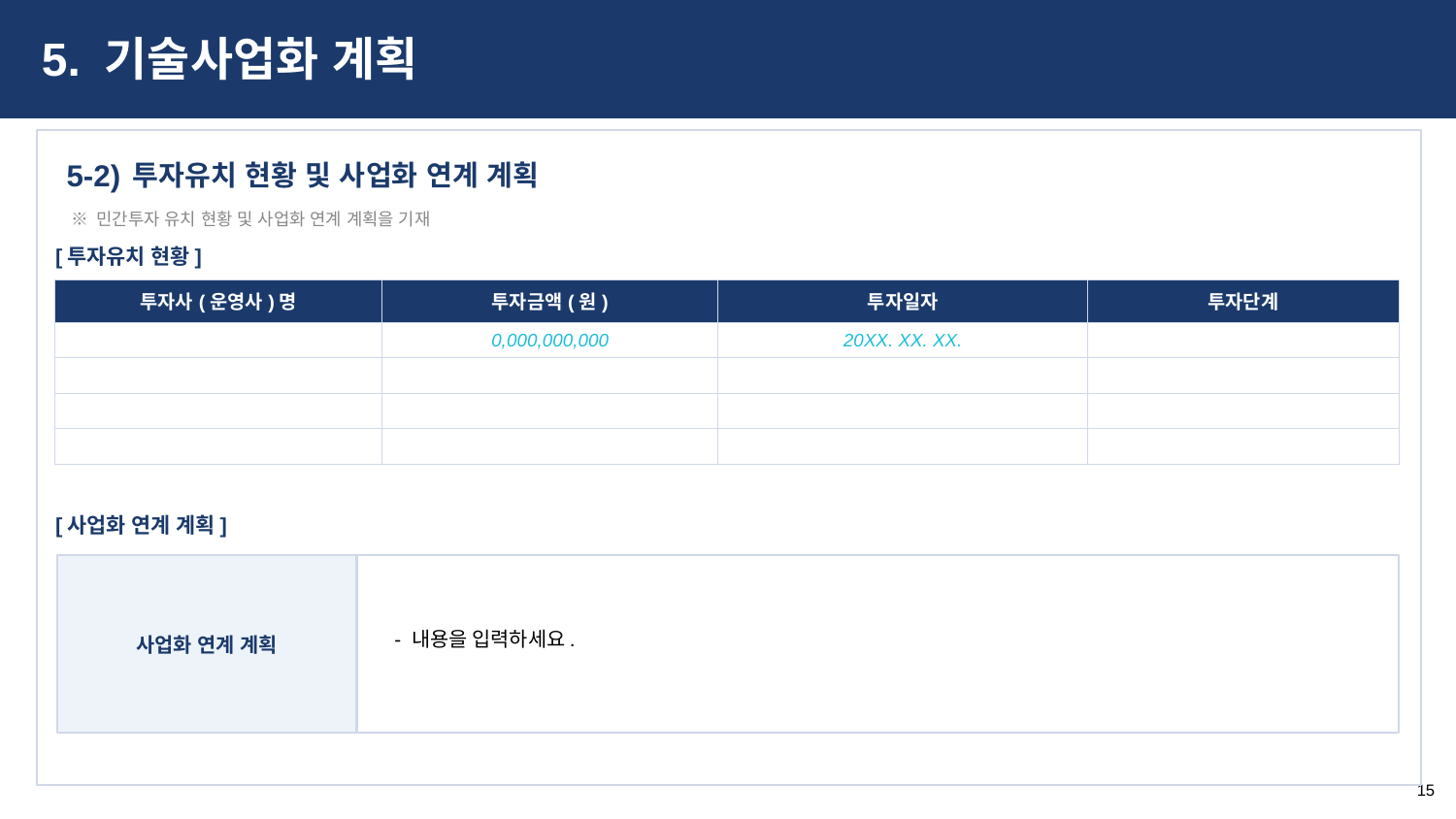

5. 기술사업화 계획

투자유치 현황 및 사업화 연계 계획
5-2)
※ 민간투자 유치 현황 및 사업화 연계 계획을 기재
[투자유치 현황]
| 투자사(운영사)명 | 투자금액(원) | 투자일자 | 투자단계 |
| --- | --- | --- | --- |
|  | 0,000,000,000 | 20XX. XX. XX. |  |
|  |  |  |  |
|  |  |  |  |
|  |  |  |  |
[사업화 연계 계획]
- 내용을 입력하세요.
사업화 연계 계획

15